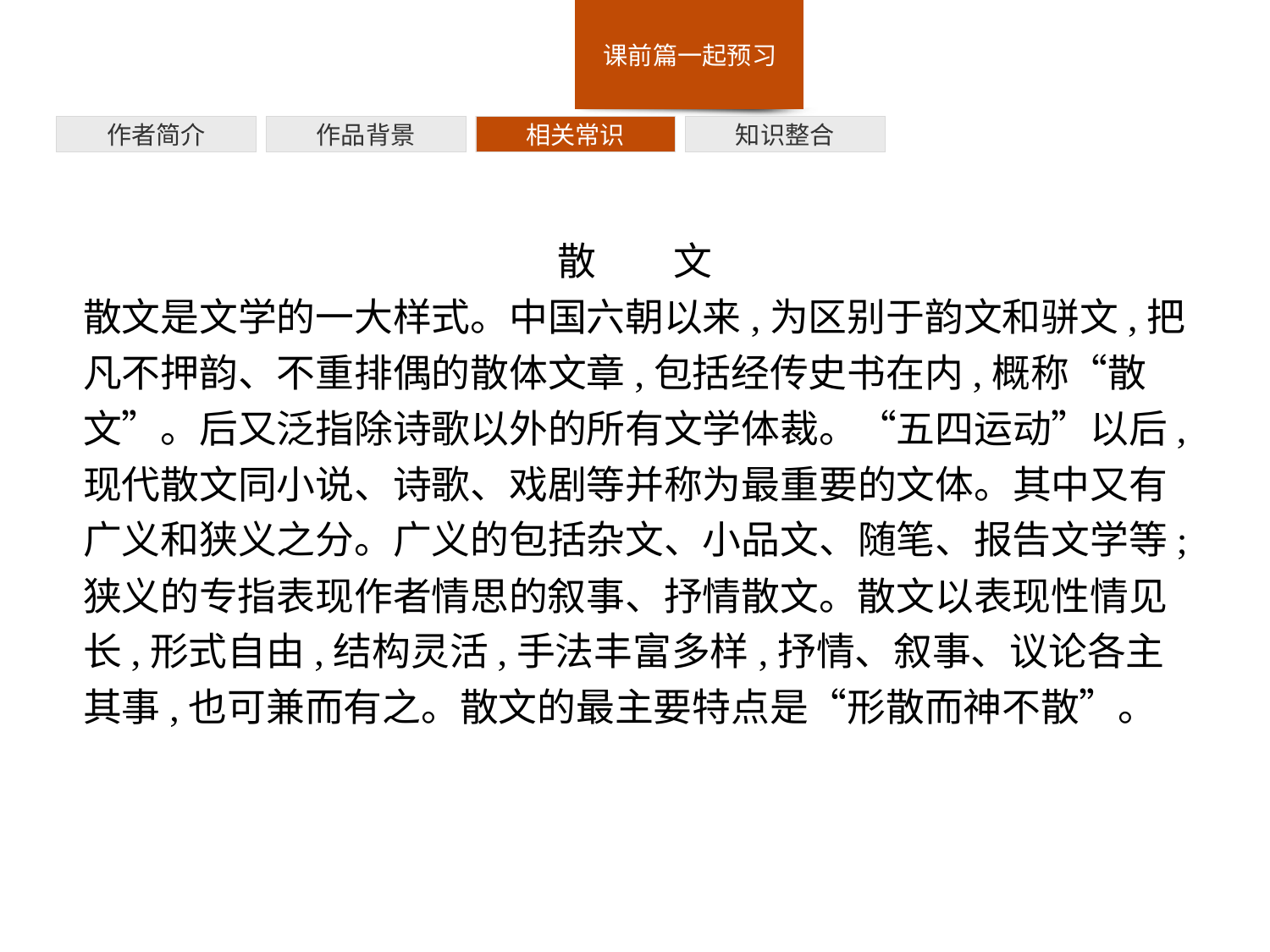

作者简介
作品背景
相关常识
知识整合
散　　文
散文是文学的一大样式。中国六朝以来,为区别于韵文和骈文,把凡不押韵、不重排偶的散体文章,包括经传史书在内,概称“散文”。后又泛指除诗歌以外的所有文学体裁。“五四运动”以后,现代散文同小说、诗歌、戏剧等并称为最重要的文体。其中又有广义和狭义之分。广义的包括杂文、小品文、随笔、报告文学等;狭义的专指表现作者情思的叙事、抒情散文。散文以表现性情见长,形式自由,结构灵活,手法丰富多样,抒情、叙事、议论各主其事,也可兼而有之。散文的最主要特点是“形散而神不散”。